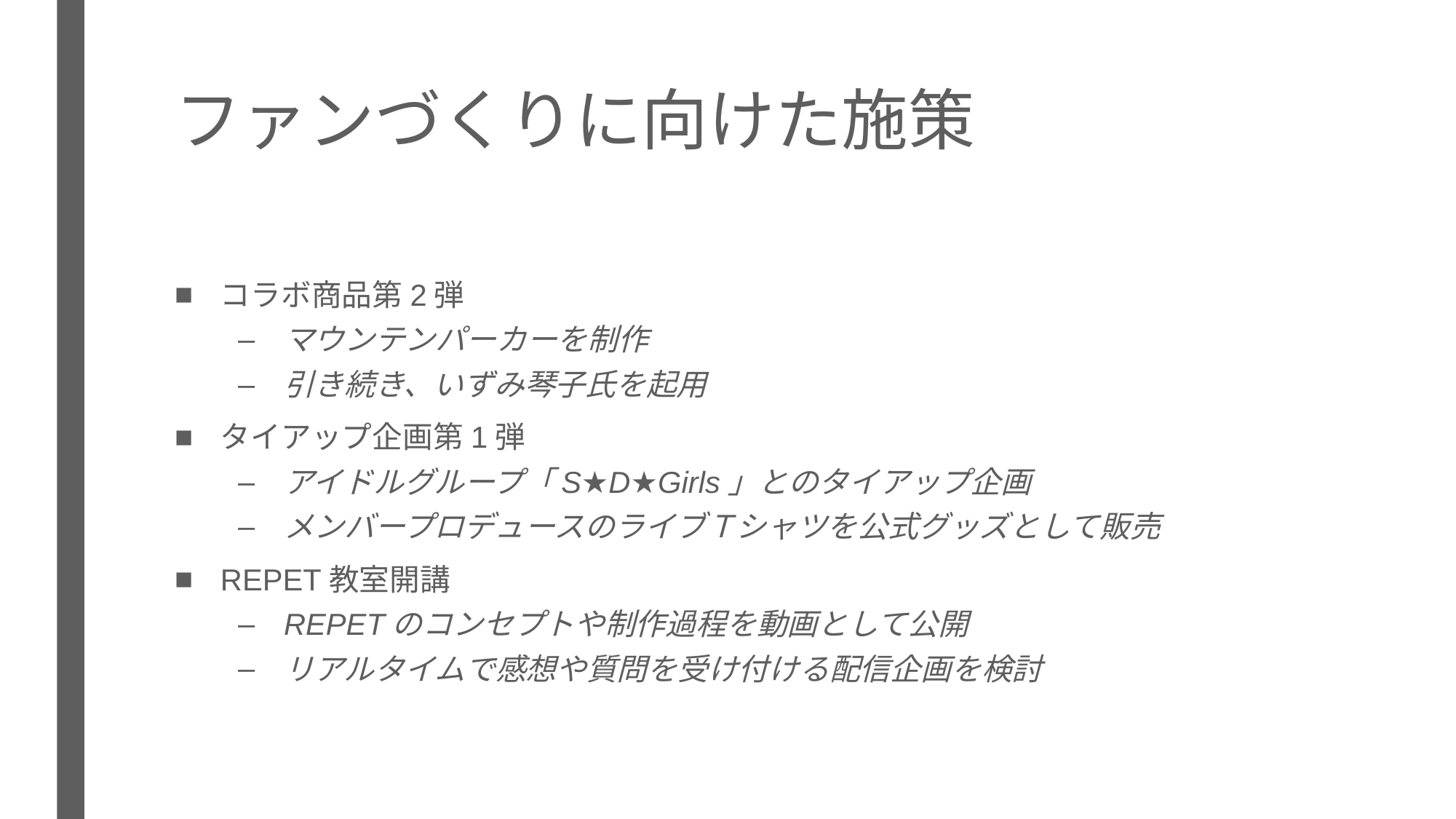

# ファンづくりに向けた施策
コラボ商品第2弾
マウンテンパーカーを制作
引き続き、いずみ琴子氏を起用
タイアップ企画第1弾
アイドルグループ「S★D★Girls」とのタイアップ企画
メンバープロデュースのライブＴシャツを公式グッズとして販売
REPET教室開講
REPETのコンセプトや制作過程を動画として公開
リアルタイムで感想や質問を受け付ける配信企画を検討